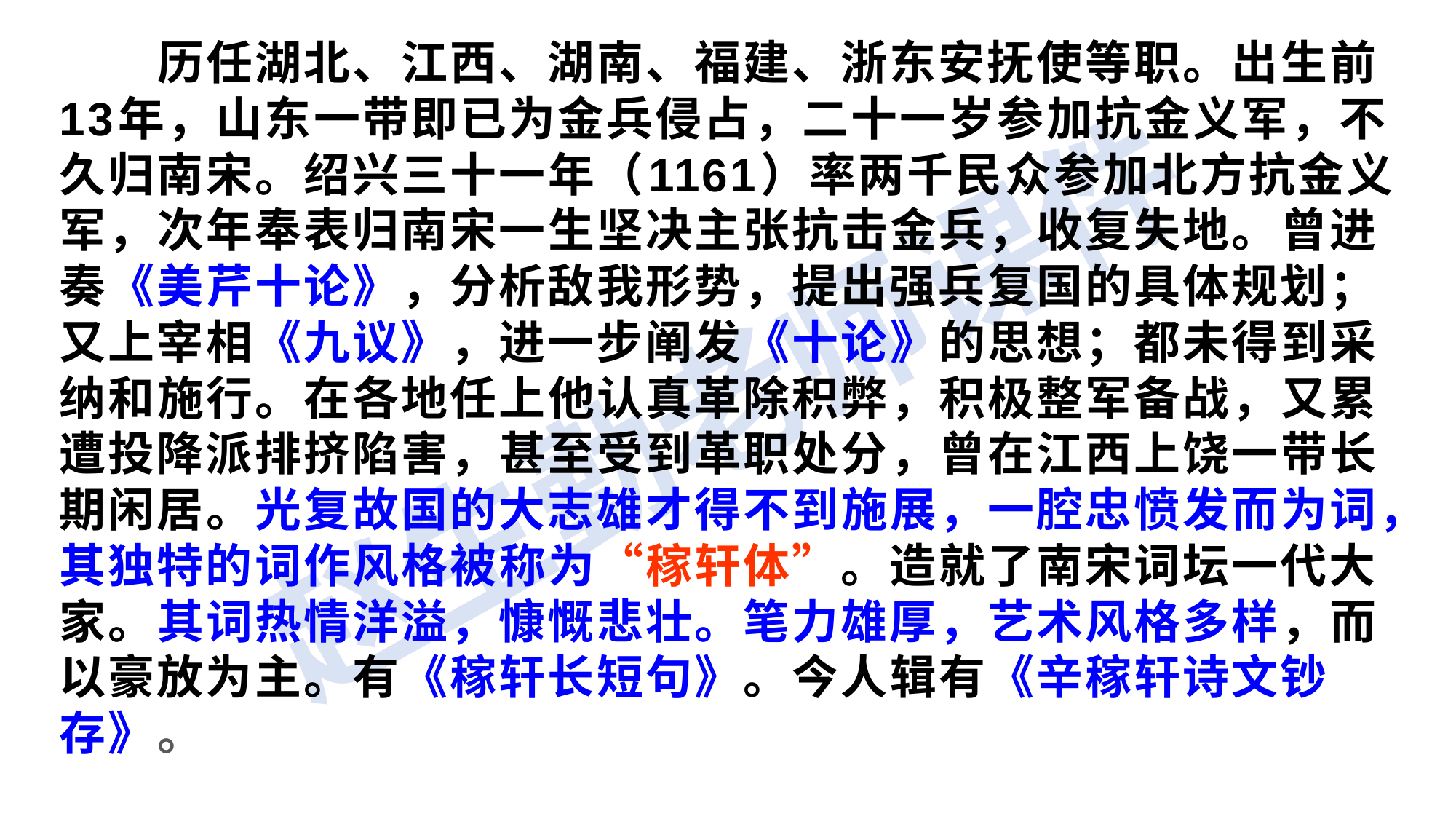

历任湖北、江西、湖南、福建、浙东安抚使等职。出生前13年，山东一带即已为金兵侵占，二十一岁参加抗金义军，不久归南宋。绍兴三十一年（1161）率两千民众参加北方抗金义军，次年奉表归南宋一生坚决主张抗击金兵，收复失地。曾进奏《美芹十论》，分析敌我形势，提出强兵复国的具体规划；又上宰相《九议》，进一步阐发《十论》的思想；都未得到采纳和施行。在各地任上他认真革除积弊，积极整军备战，又累遭投降派排挤陷害，甚至受到革职处分，曾在江西上饶一带长期闲居。光复故国的大志雄才得不到施展，一腔忠愤发而为词，其独特的词作风格被称为“稼轩体”。造就了南宋词坛一代大家。其词热情洋溢，慷慨悲壮。笔力雄厚，艺术风格多样，而以豪放为主。有《稼轩长短句》。今人辑有《辛稼轩诗文钞存》。